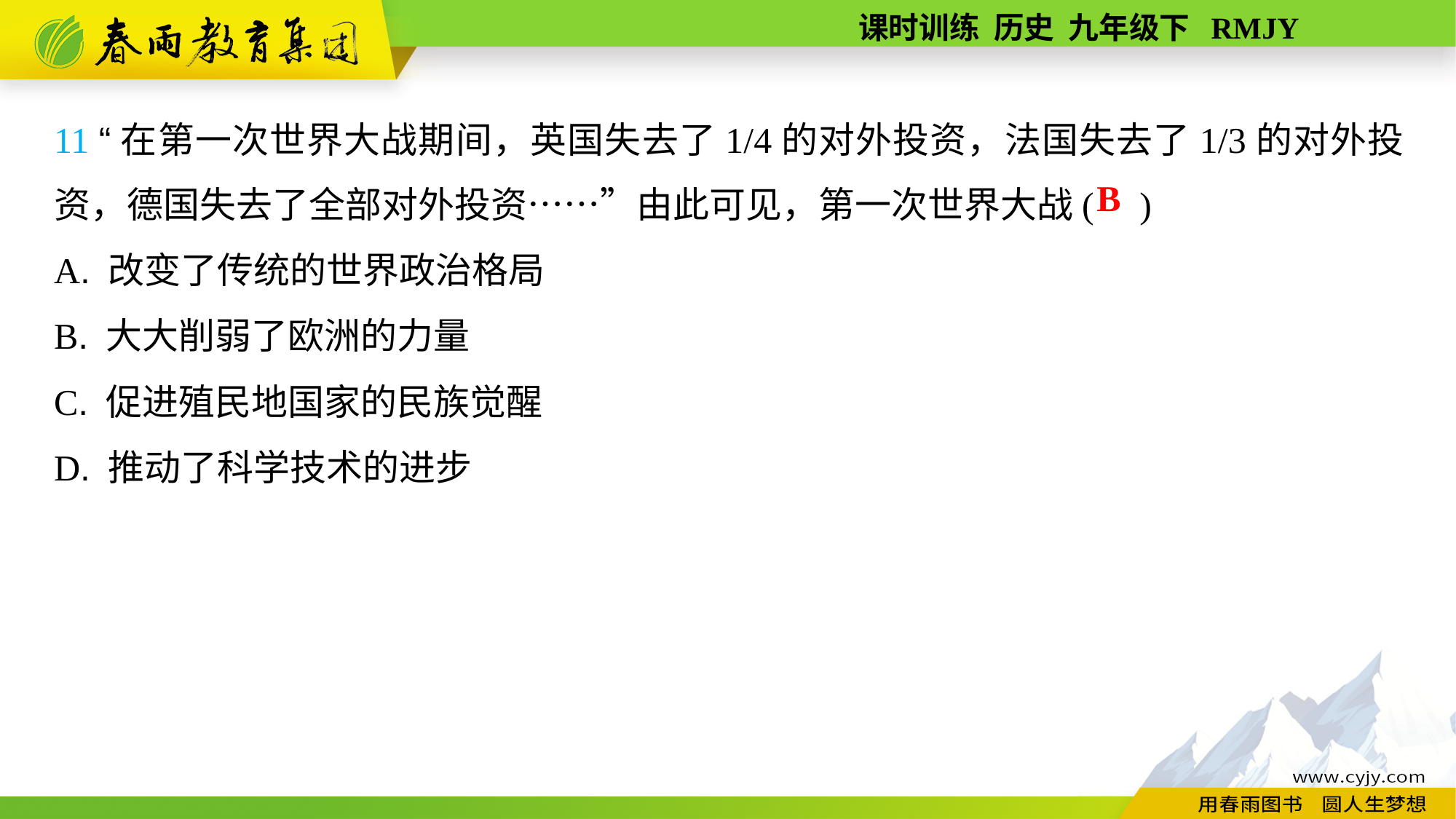

11 “在第一次世界大战期间，英国失去了1/4的对外投资，法国失去了1/3的对外投资，德国失去了全部对外投资……”由此可见，第一次世界大战(     )
A. 改变了传统的世界政治格局
B. 大大削弱了欧洲的力量
C. 促进殖民地国家的民族觉醒
D. 推动了科学技术的进步
B